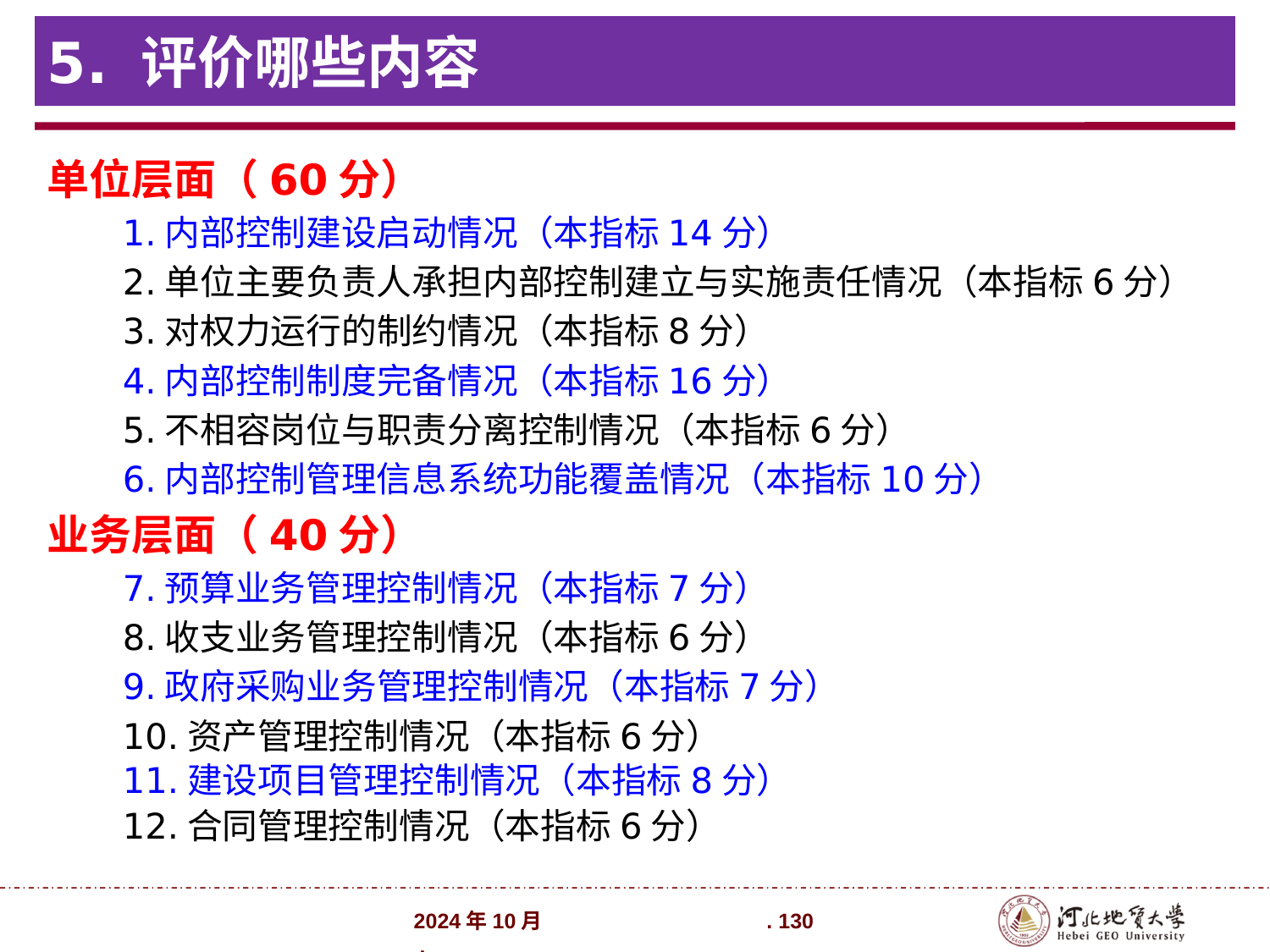

# 5. 评价哪些内容
单位层面（60分）
1.内部控制建设启动情况（本指标14分）
2.单位主要负责人承担内部控制建立与实施责任情况（本指标6分）
3.对权力运行的制约情况（本指标8分）
4.内部控制制度完备情况（本指标16分）
5.不相容岗位与职责分离控制情况（本指标6分）
6.内部控制管理信息系统功能覆盖情况（本指标10分）
业务层面（40分）
7.预算业务管理控制情况（本指标7分）
8.收支业务管理控制情况（本指标6分）
9.政府采购业务管理控制情况（本指标7分）
10.资产管理控制情况（本指标6分）
11.建设项目管理控制情况（本指标8分）
12.合同管理控制情况（本指标6分）
2024年10月                                             . 130 .